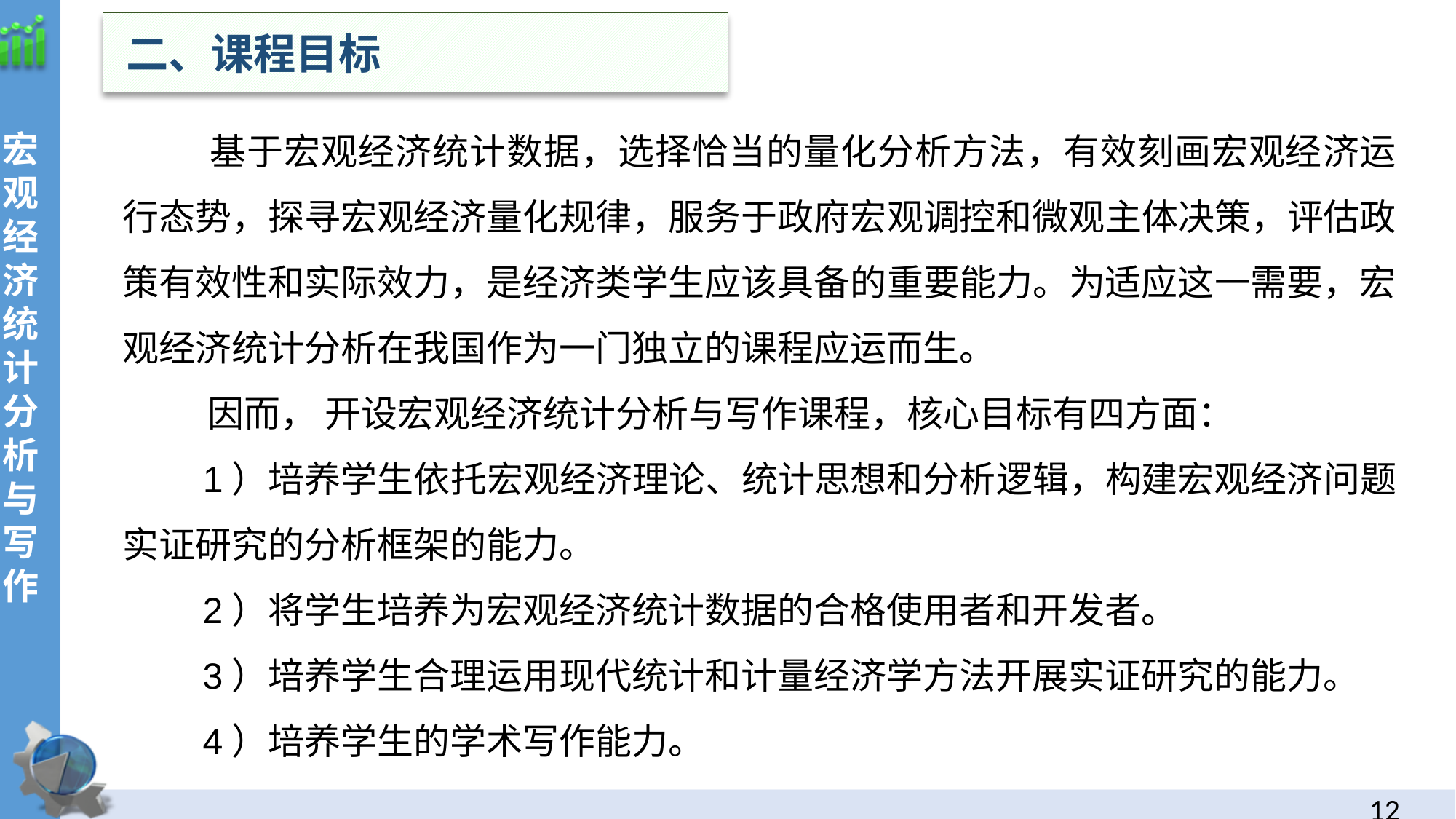

二、课程目标
宏观经济统计分析与写作
  基于宏观经济统计数据，选择恰当的量化分析方法，有效刻画宏观经济运行态势，探寻宏观经济量化规律，服务于政府宏观调控和微观主体决策，评估政策有效性和实际效力，是经济类学生应该具备的重要能力。为适应这一需要，宏观经济统计分析在我国作为一门独立的课程应运而生。
  因而， 开设宏观经济统计分析与写作课程，核心目标有四方面：
  1）培养学生依托宏观经济理论、统计思想和分析逻辑，构建宏观经济问题实证研究的分析框架的能力。
  2）将学生培养为宏观经济统计数据的合格使用者和开发者。
  3）培养学生合理运用现代统计和计量经济学方法开展实证研究的能力。
  4）培养学生的学术写作能力。

12